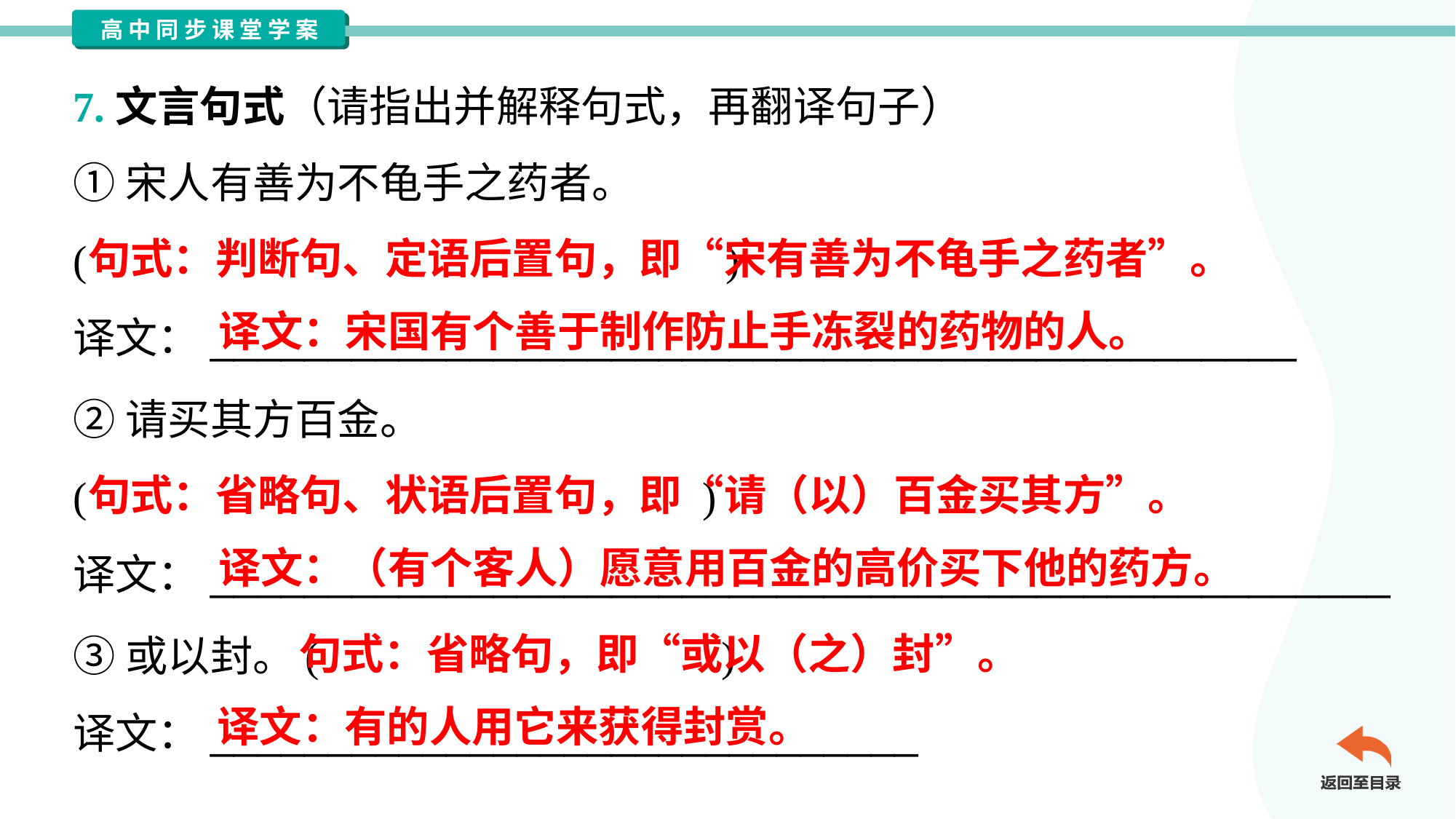

7.文言句式（请指出并解释句式，再翻译句子）
①宋人有善为不龟手之药者。
(                                                      )
译文：______________________________________________
句式：判断句、定语后置句，即“宋有善为不龟手之药者”。
译文：宋国有个善于制作防止手冻裂的药物的人。
②请买其方百金。
(                                                    )
译文：__________________________________________________
句式：省略句、状语后置句，即“请（以）百金买其方”。
译文：（有个客人）愿意用百金的高价买下他的药方。
③或以封。(                                  )
译文：______________________________
句式：省略句，即“或以（之）封”。
译文：有的人用它来获得封赏。